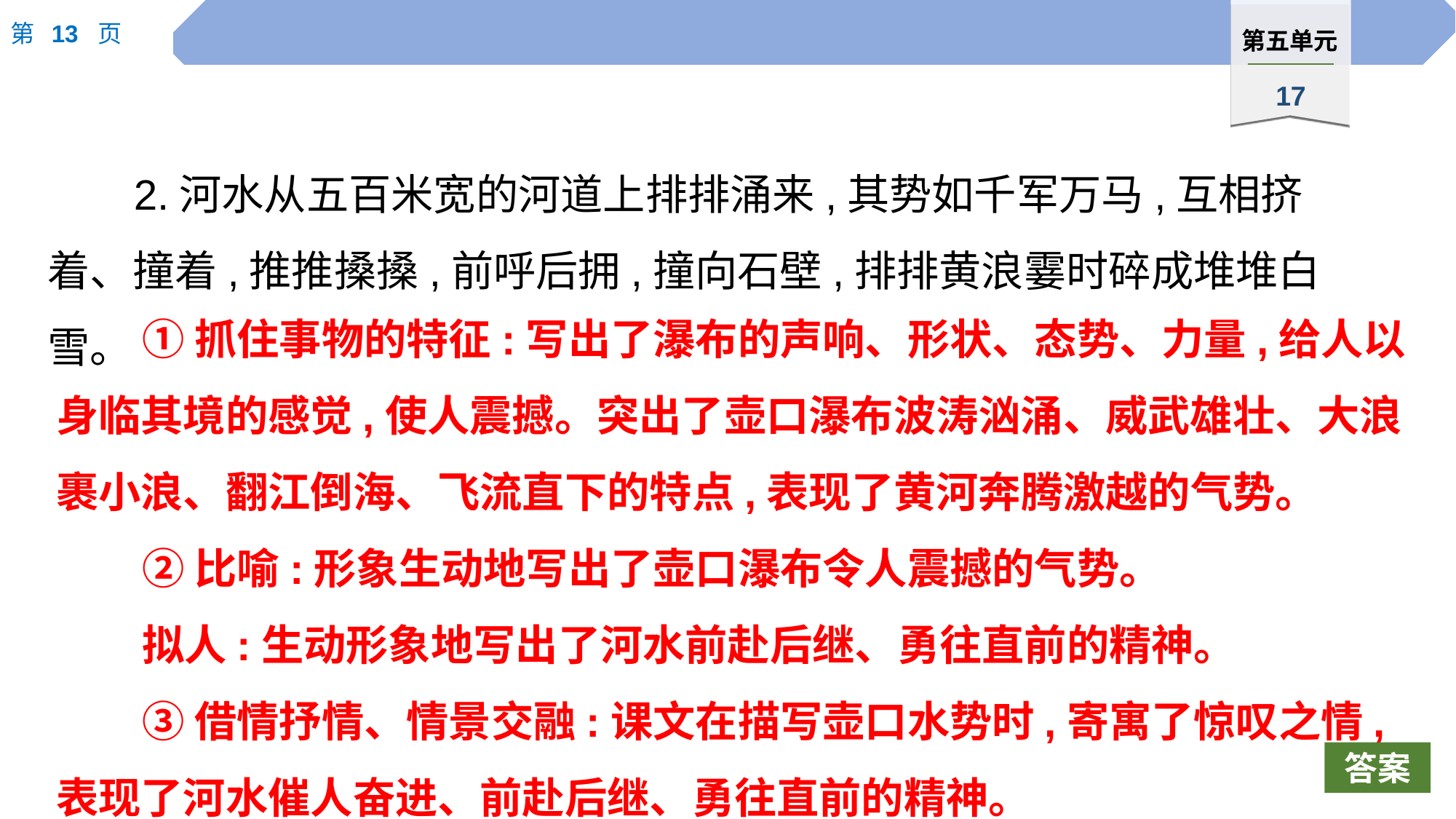

2.河水从五百米宽的河道上排排涌来,其势如千军万马,互相挤着、撞着,推推搡搡,前呼后拥,撞向石壁,排排黄浪霎时碎成堆堆白雪。
①抓住事物的特征:写出了瀑布的声响、形状、态势、力量,给人以身临其境的感觉,使人震撼。突出了壶口瀑布波涛汹涌、威武雄壮、大浪裹小浪、翻江倒海、飞流直下的特点,表现了黄河奔腾激越的气势。
②比喻:形象生动地写出了壶口瀑布令人震撼的气势。
拟人:生动形象地写出了河水前赴后继、勇往直前的精神。
③借情抒情、情景交融:课文在描写壶口水势时,寄寓了惊叹之情,表现了河水催人奋进、前赴后继、勇往直前的精神。
答案